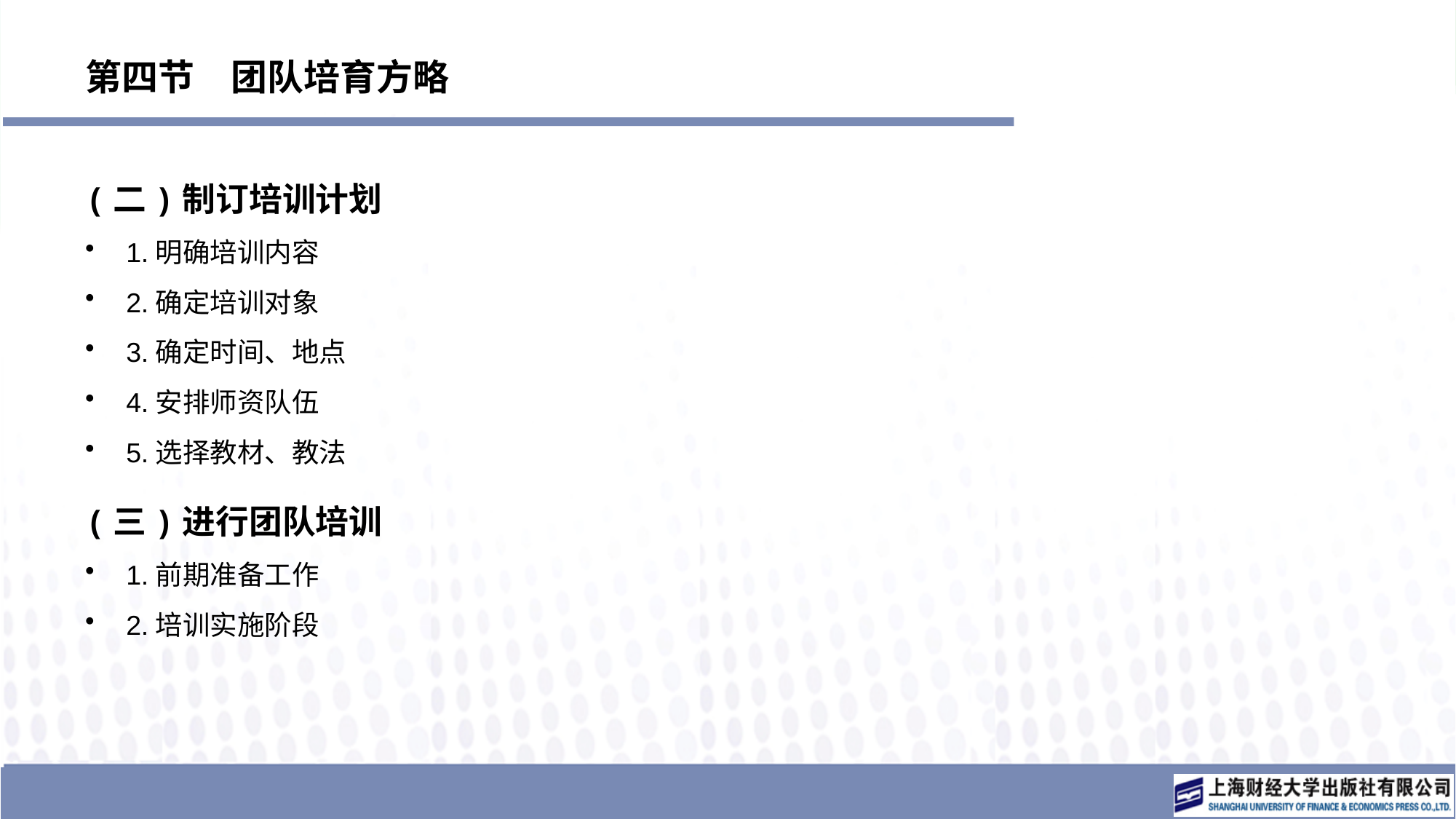

# 第四节　团队培育方略
(二)制订培训计划
1.明确培训内容
2.确定培训对象
3.确定时间、地点
4.安排师资队伍
5.选择教材、教法
(三)进行团队培训
1.前期准备工作
2.培训实施阶段